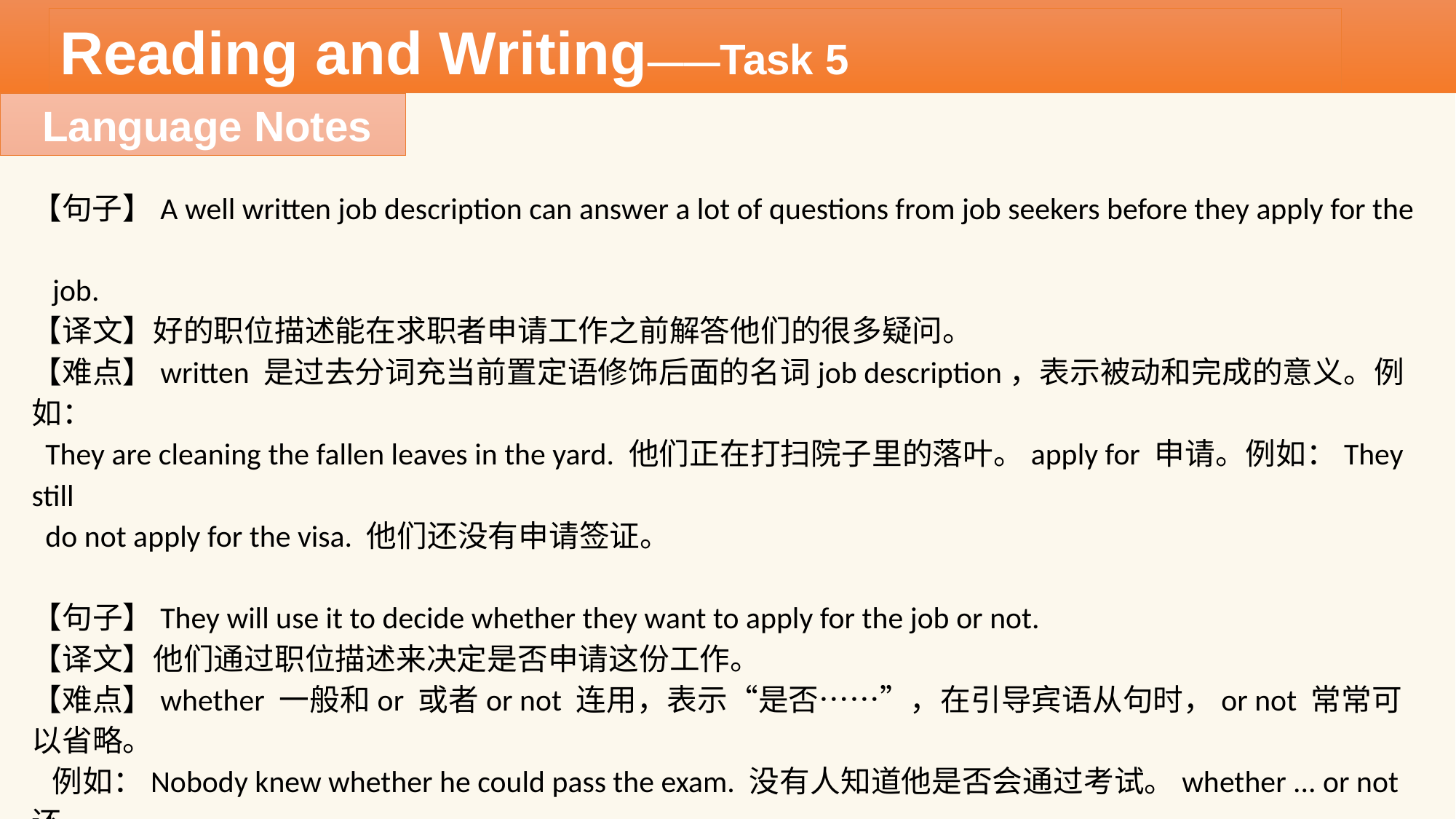

Reading and Writing——Task 5
Language Notes
【句子】A well written job description can answer a lot of questions from job seekers before they apply for the
   job.
【译文】好的职位描述能在求职者申请工作之前解答他们的很多疑问。
【难点】written 是过去分词充当前置定语修饰后面的名词job description，表示被动和完成的意义。例如：
  They are cleaning the fallen leaves in the yard. 他们正在打扫院子里的落叶。apply for 申请。例如：They still
  do not apply for the visa. 他们还没有申请签证。

【句子】They will use it to decide whether they want to apply for the job or not.
【译文】他们通过职位描述来决定是否申请这份工作。
【难点】whether 一般和or 或者or not 连用，表示“是否……”，在引导宾语从句时，or not 常常可以省略。
  例如：Nobody knew whether he could pass the exam. 没有人知道他是否会通过考试。whether ... or not 还
  表示“不论是否，不管是……还是……”之意，引导让步状语从句，此时必须加or not。例如：Whether you
   like the idea or not, I’m going ahead with it. 无论你是否喜欢这个意见, 我将继续做下去。